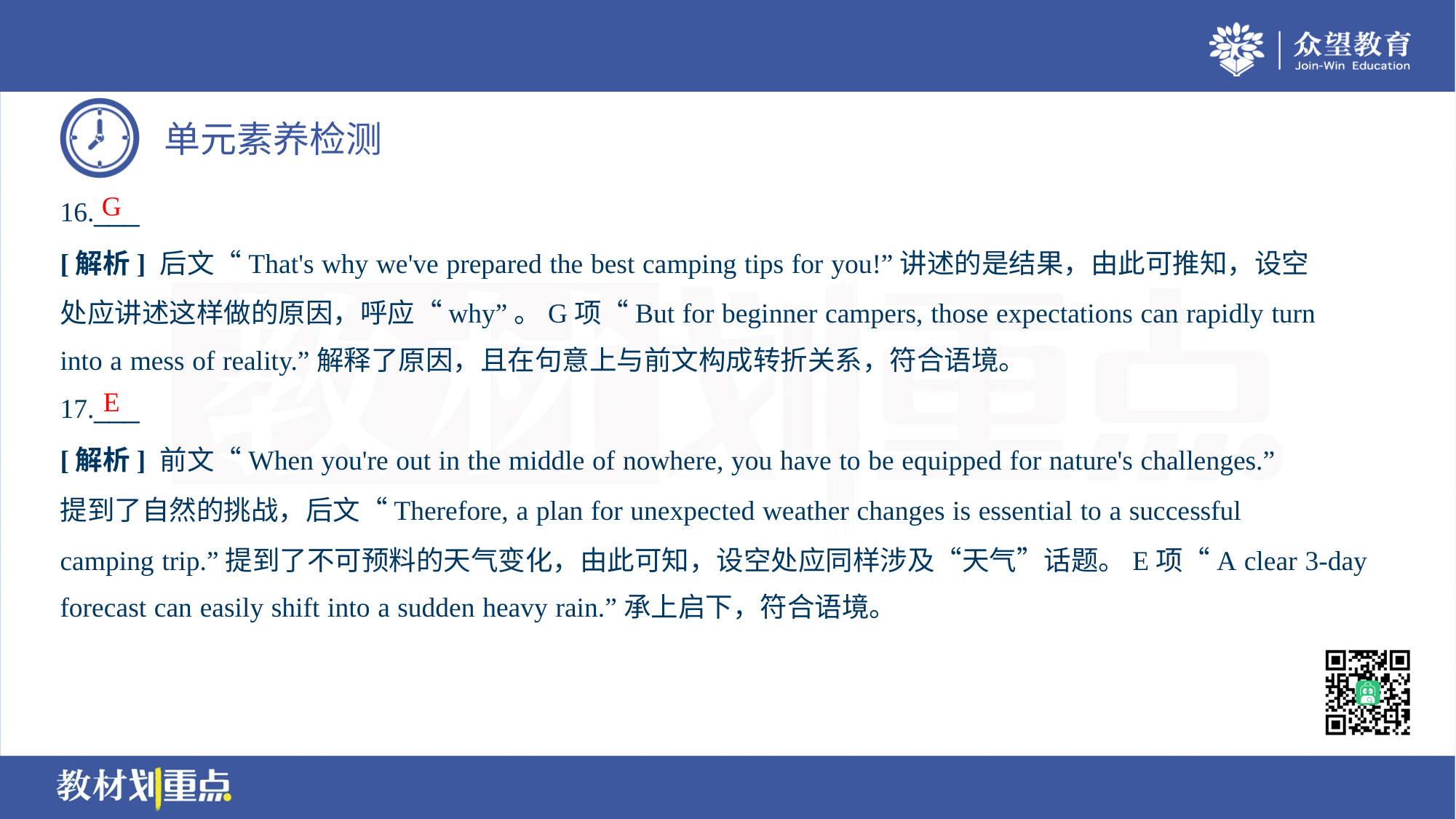

G
16.___
[解析] 后文“That's why we've prepared the best camping tips for you!”讲述的是结果，由此可推知，设空
处应讲述这样做的原因，呼应“why”。G项“But for beginner campers, those expectations can rapidly turn
into a mess of reality.”解释了原因，且在句意上与前文构成转折关系，符合语境。
E
17.___
[解析] 前文“When you're out in the middle of nowhere, you have to be equipped for nature's challenges.”
提到了自然的挑战，后文“Therefore, a plan for unexpected weather changes is essential to a successful
camping trip.”提到了不可预料的天气变化，由此可知，设空处应同样涉及“天气”话题。E项“A clear 3-day
forecast can easily shift into a sudden heavy rain.”承上启下，符合语境。